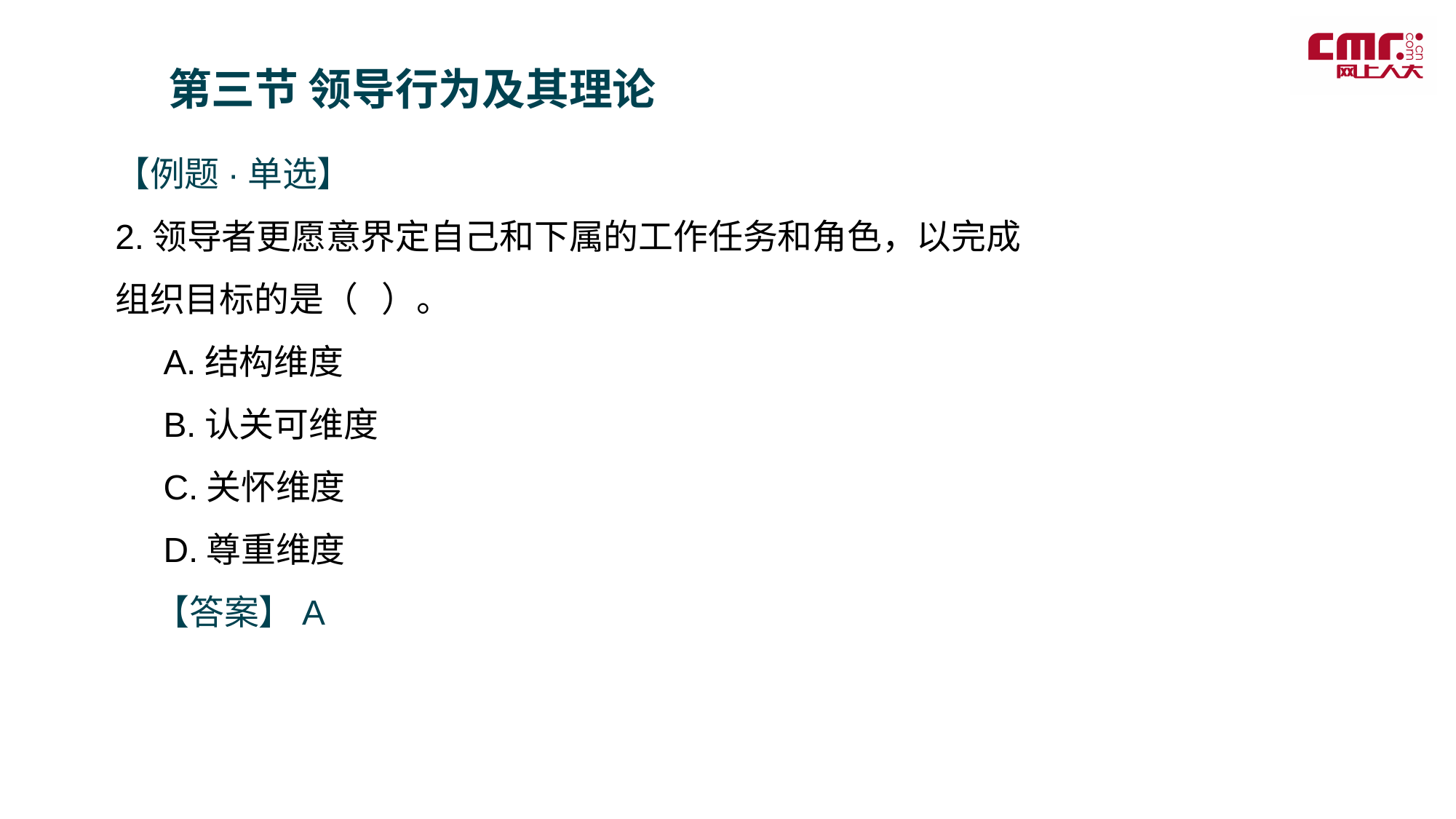

第三节 领导行为及其理论
【例题·单选】
2.领导者更愿意界定自己和下属的工作任务和角色，以完成组织目标的是（   ）。
     A.结构维度
     B.认关可维度
     C.关怀维度
     D.尊重维度
    【答案】A